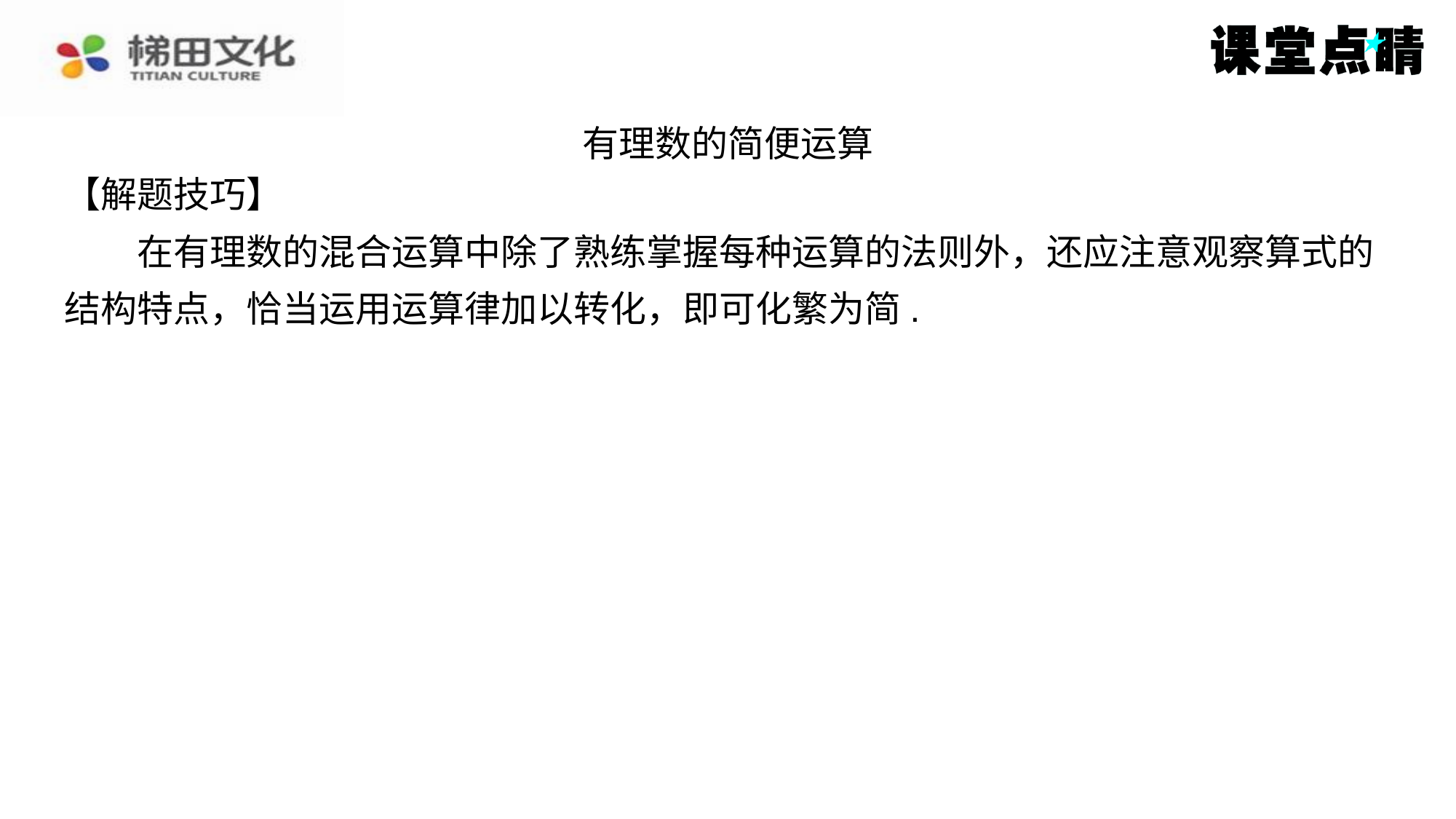

有理数的简便运算
【解题技巧】
在有理数的混合运算中除了熟练掌握每种运算的法则外，还应注意观察算式的
结构特点，恰当运用运算律加以转化，即可化繁为简.